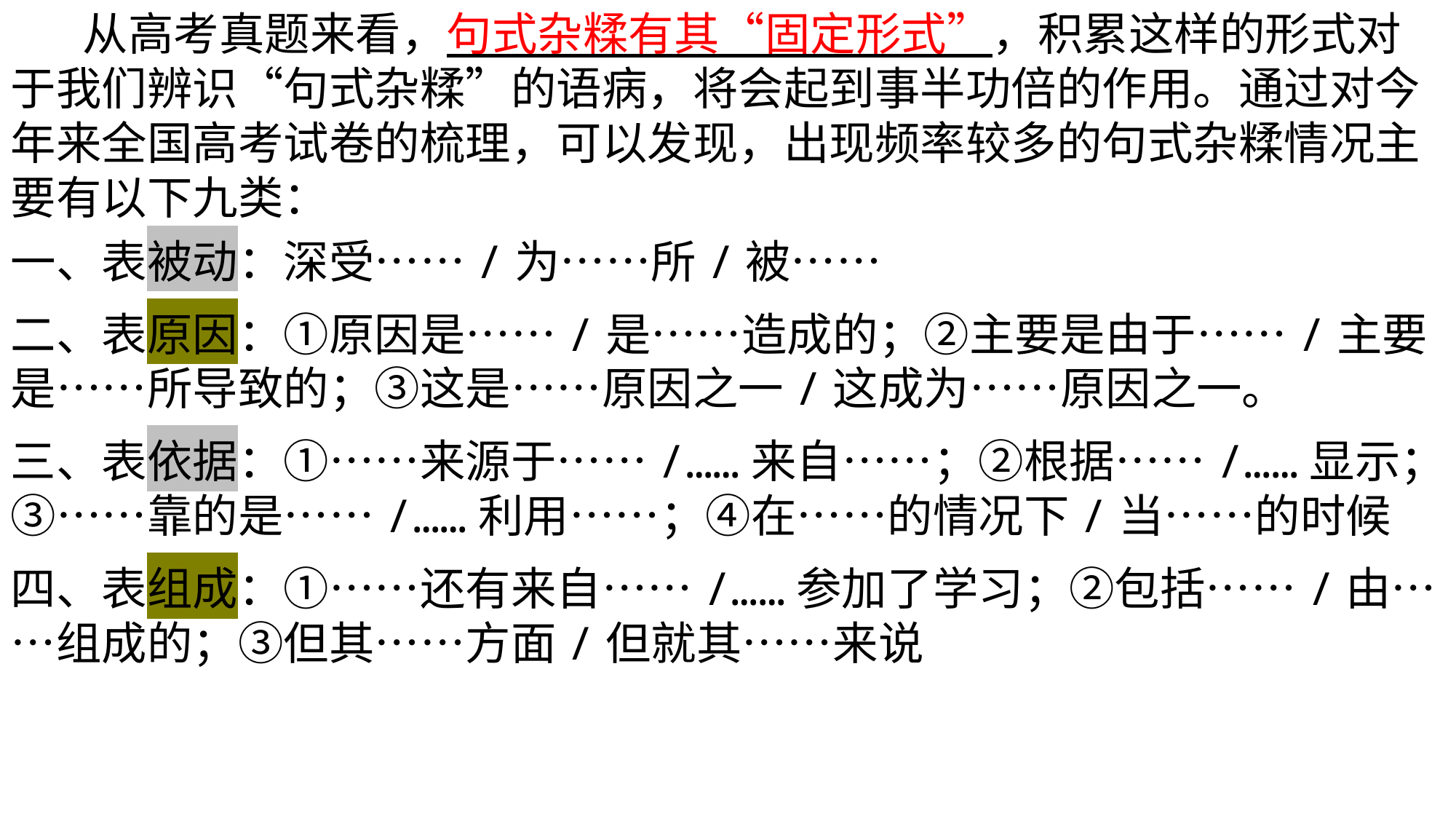

从高考真题来看，句式杂糅有其“固定形式”，积累这样的形式对于我们辨识“句式杂糅”的语病，将会起到事半功倍的作用。通过对今年来全国高考试卷的梳理，可以发现，出现频率较多的句式杂糅情况主要有以下九类：
一、表被动：深受……/为……所/被……
二、表原因：①原因是……/是……造成的；②主要是由于……/主要是……所导致的；③这是……原因之一/这成为……原因之一。
三、表依据：①……来源于……/……来自……；②根据……/……显示；③……靠的是……/……利用……；④在……的情况下/当……的时候
四、表组成：①……还有来自……/……参加了学习；②包括……/由……组成的；③但其……方面/但就其……来说